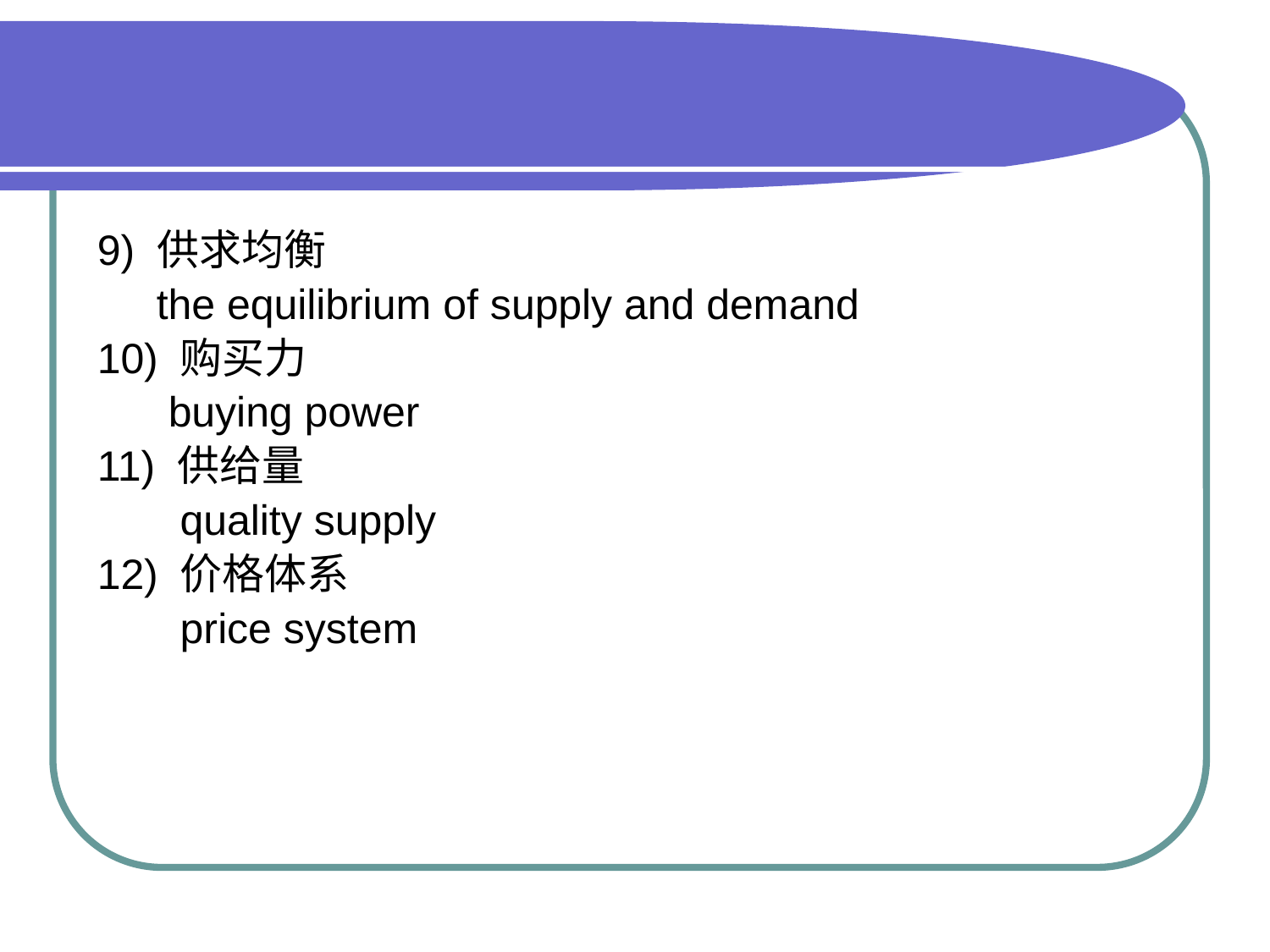

#
9) 供求均衡
     the equilibrium of supply and demand
10) 购买力
      buying power
11) 供给量
       quality supply
12) 价格体系
       price system